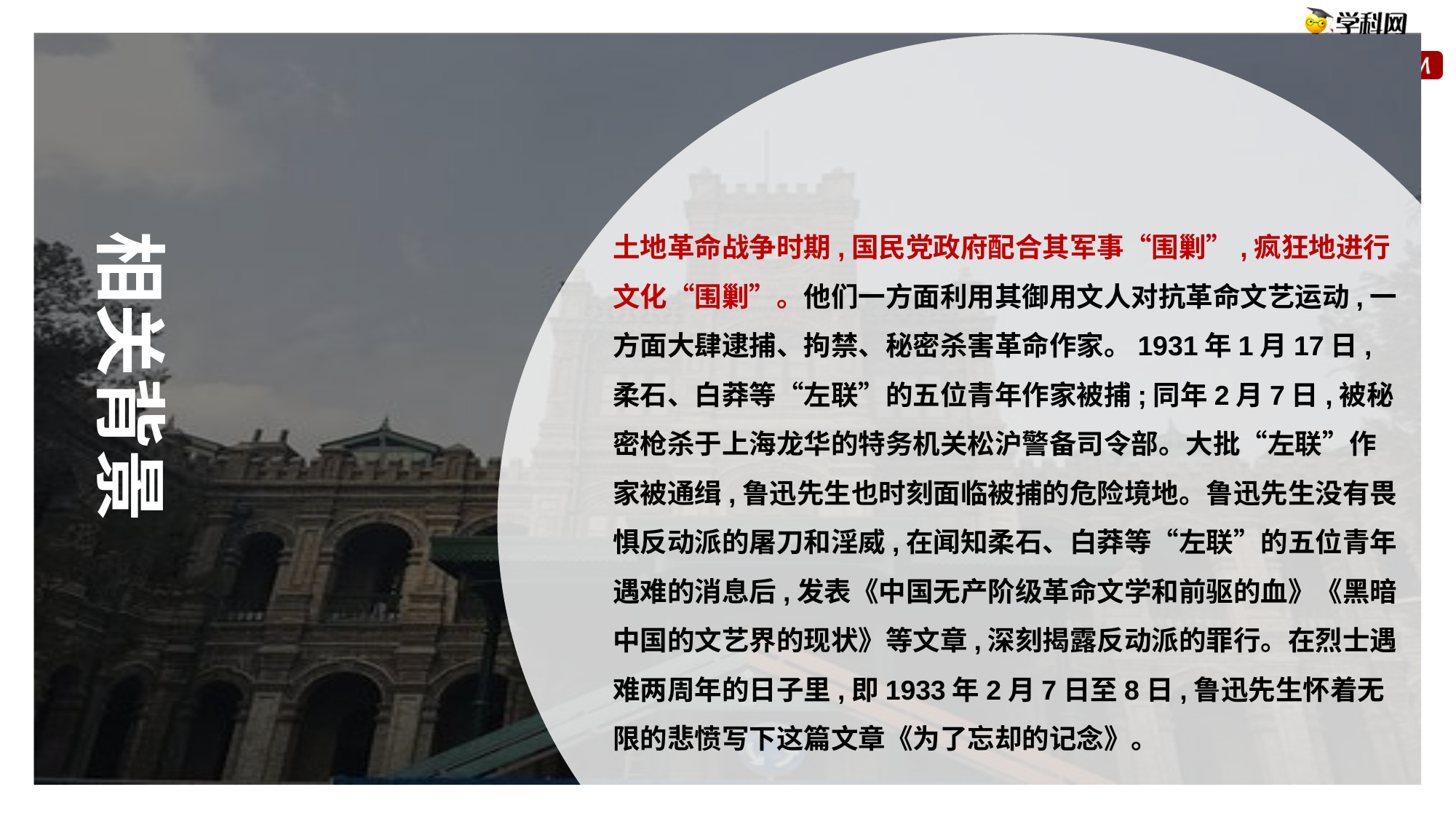

相关背景

土地革命战争时期,国民党政府配合其军事“围剿”,疯狂地进行文化“围剿”。他们一方面利用其御用文人对抗革命文艺运动,一方面大肆逮捕、拘禁、秘密杀害革命作家。1931年1月17日,柔石、白莽等“左联”的五位青年作家被捕;同年2月7日,被秘密枪杀于上海龙华的特务机关松沪警备司令部。大批“左联”作家被通缉,鲁迅先生也时刻面临被捕的危险境地。鲁迅先生没有畏惧反动派的屠刀和淫威,在闻知柔石、白莽等“左联”的五位青年遇难的消息后,发表《中国无产阶级革命文学和前驱的血》《黑暗中国的文艺界的现状》等文章,深刻揭露反动派的罪行。在烈士遇难两周年的日子里,即1933年2月7日至8日,鲁迅先生怀着无限的悲愤写下这篇文章《为了忘却的记念》。